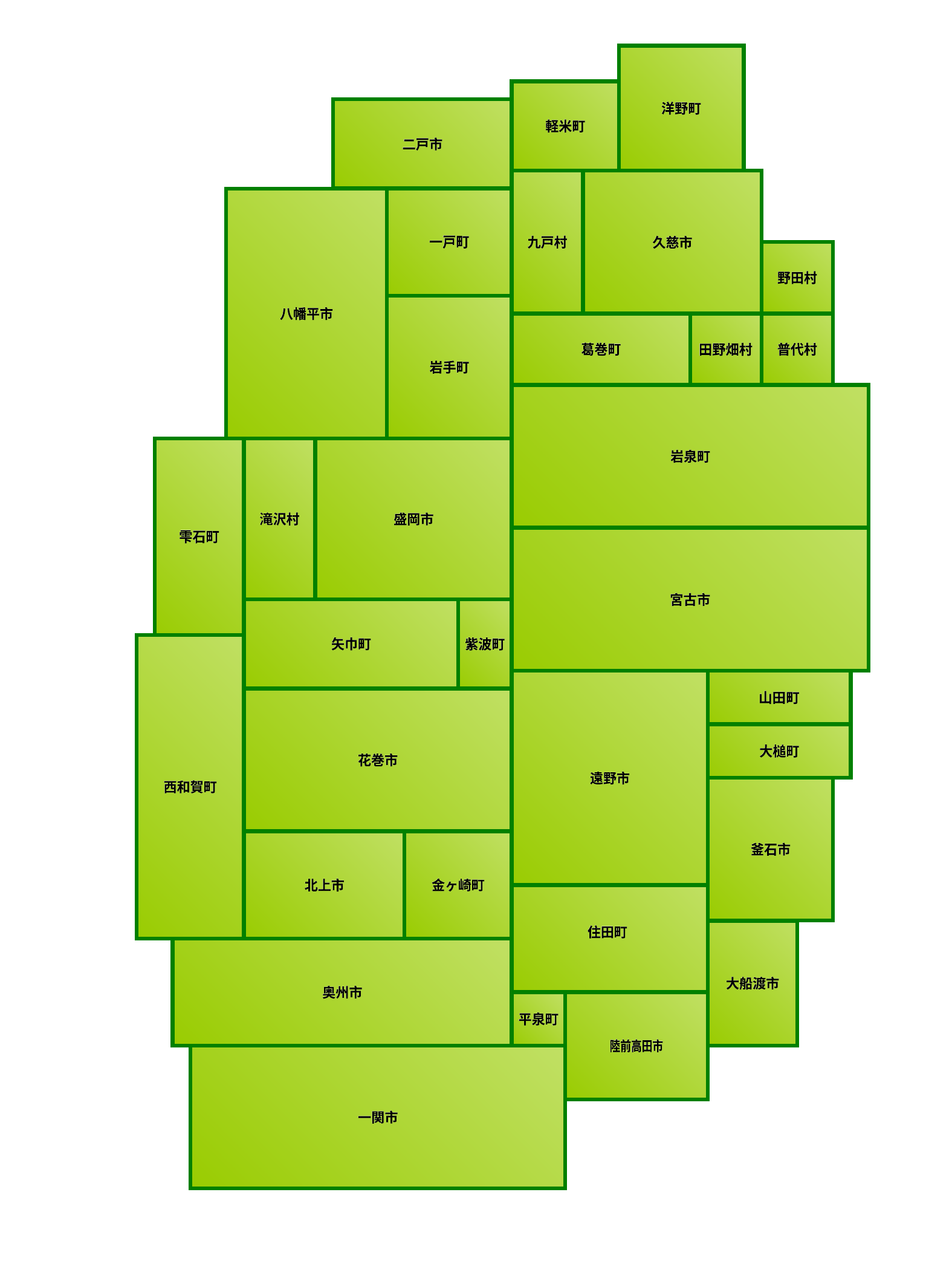

洋野町
洋野町
軽米町
軽米町
二戸市
二戸市
一戸町
一戸町
九戸村
九戸村
久慈市
久慈市
野田村
野田村
八幡平市
八幡平市
葛巻町
葛巻町
普代村
普代村
田野畑村
田野畑村
岩手町
岩手町
岩泉町
岩泉町
滝沢村
滝沢村
盛岡市
盛岡市
雫石町
雫石町
宮古市
宮古市
矢巾町
矢巾町
紫波町
紫波町
山田町
山田町
大槌町
大槌町
花巻市
花巻市
遠野市
遠野市
西和賀町
西和賀町
釜石市
釜石市
北上市
北上市
金ヶ崎町
金ヶ崎町
住田町
住田町
大船渡市
大船渡市
奥州市
奥州市
平泉町
平泉町
陸前高田市
陸前高田市
一関市
一関市